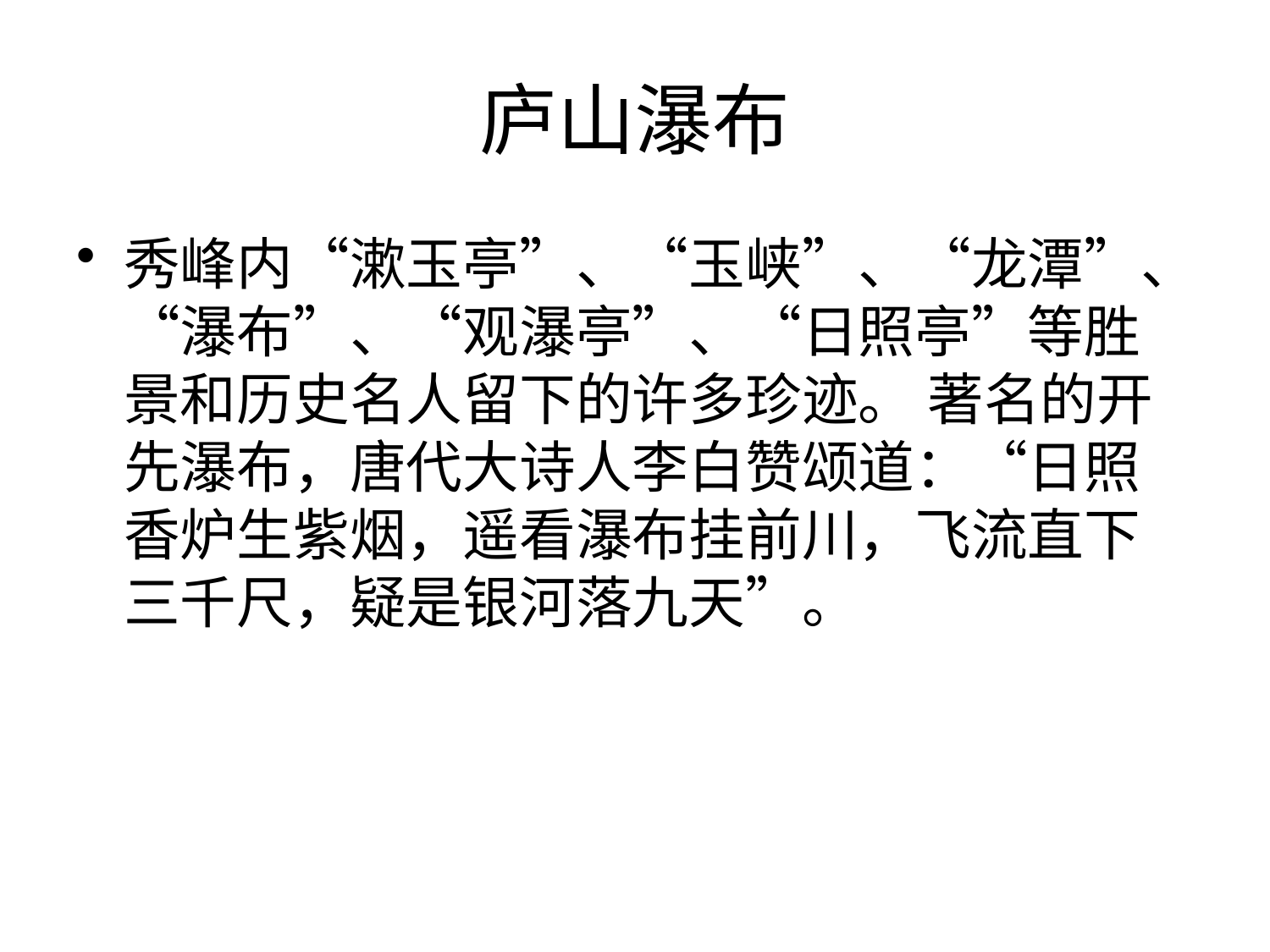

# 庐山瀑布
秀峰内“漱玉亭”、“玉峡”、“龙潭”、“瀑布”、“观瀑亭”、“日照亭”等胜景和历史名人留下的许多珍迹。 著名的开先瀑布，唐代大诗人李白赞颂道：“日照香炉生紫烟，遥看瀑布挂前川，飞流直下三千尺，疑是银河落九天”。